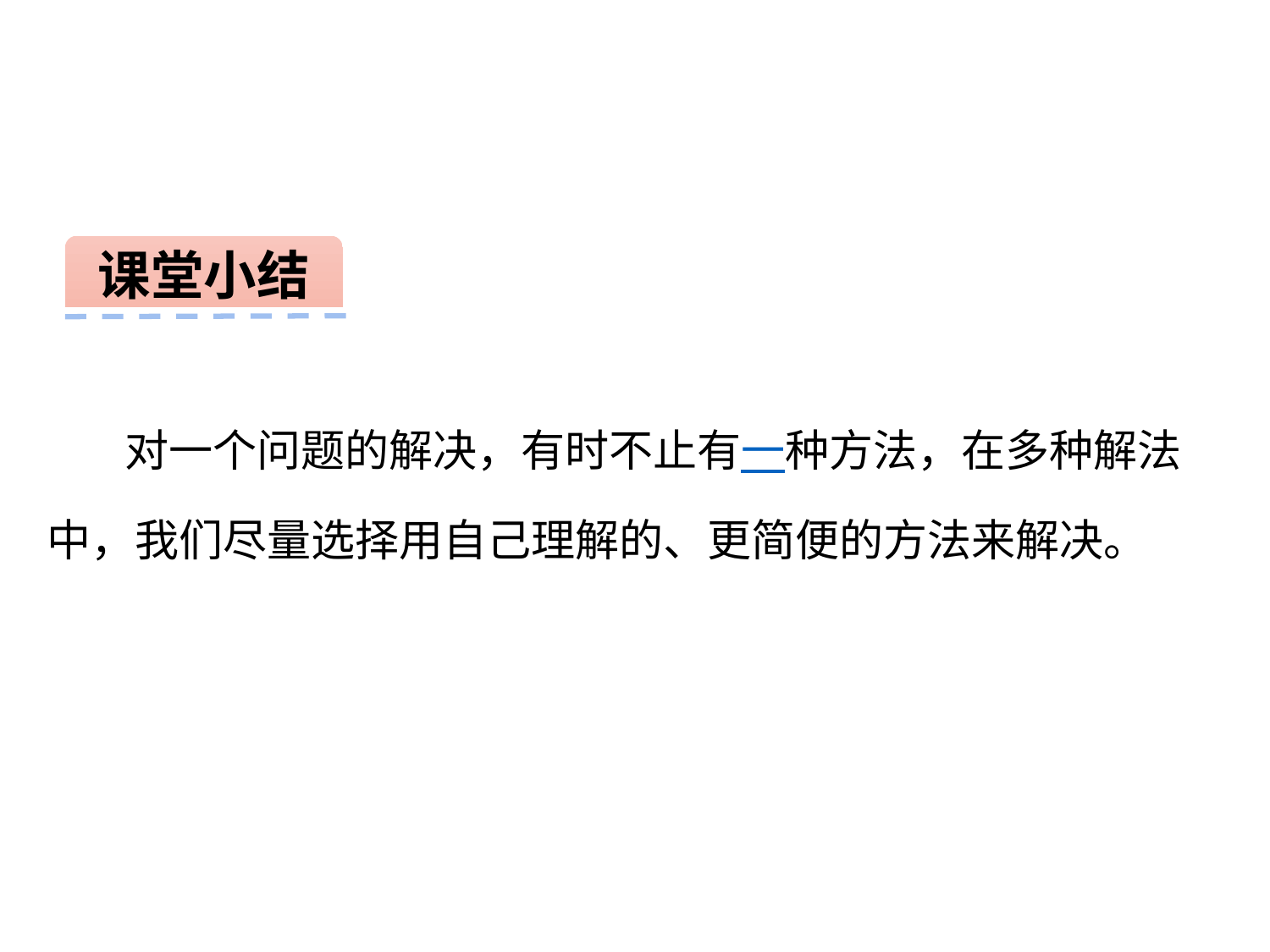

课堂小结
   对一个问题的解决，有时不止有一种方法，在多种解法中，我们尽量选择用自己理解的、更简便的方法来解决。